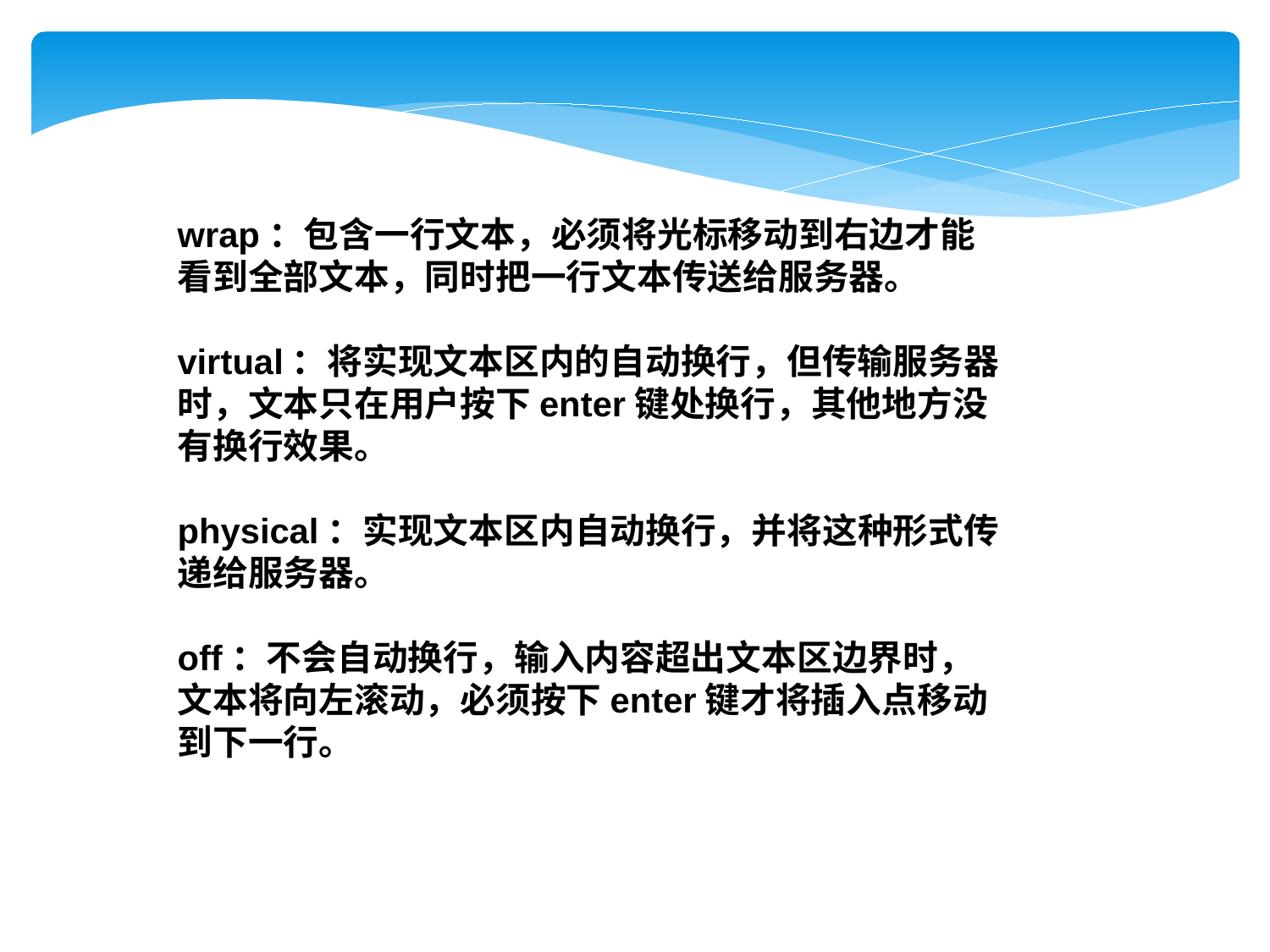

­wrap：包含一行文本，必须将光标移动到右边才能看到全部文本，同时把一行文本传送给服务器。

­virtual：将实现文本区内的自动换行，但传输服务器时，文本只在用户按下enter键处换行，其他地方没有换行效果。

­physical：实现文本区内自动换行，并将这种形式传递给服务器。

­off：不会自动换行，输入内容超出文本区边界时，文本将向左滚动，必须按下enter键才将插入点移动到下一行。